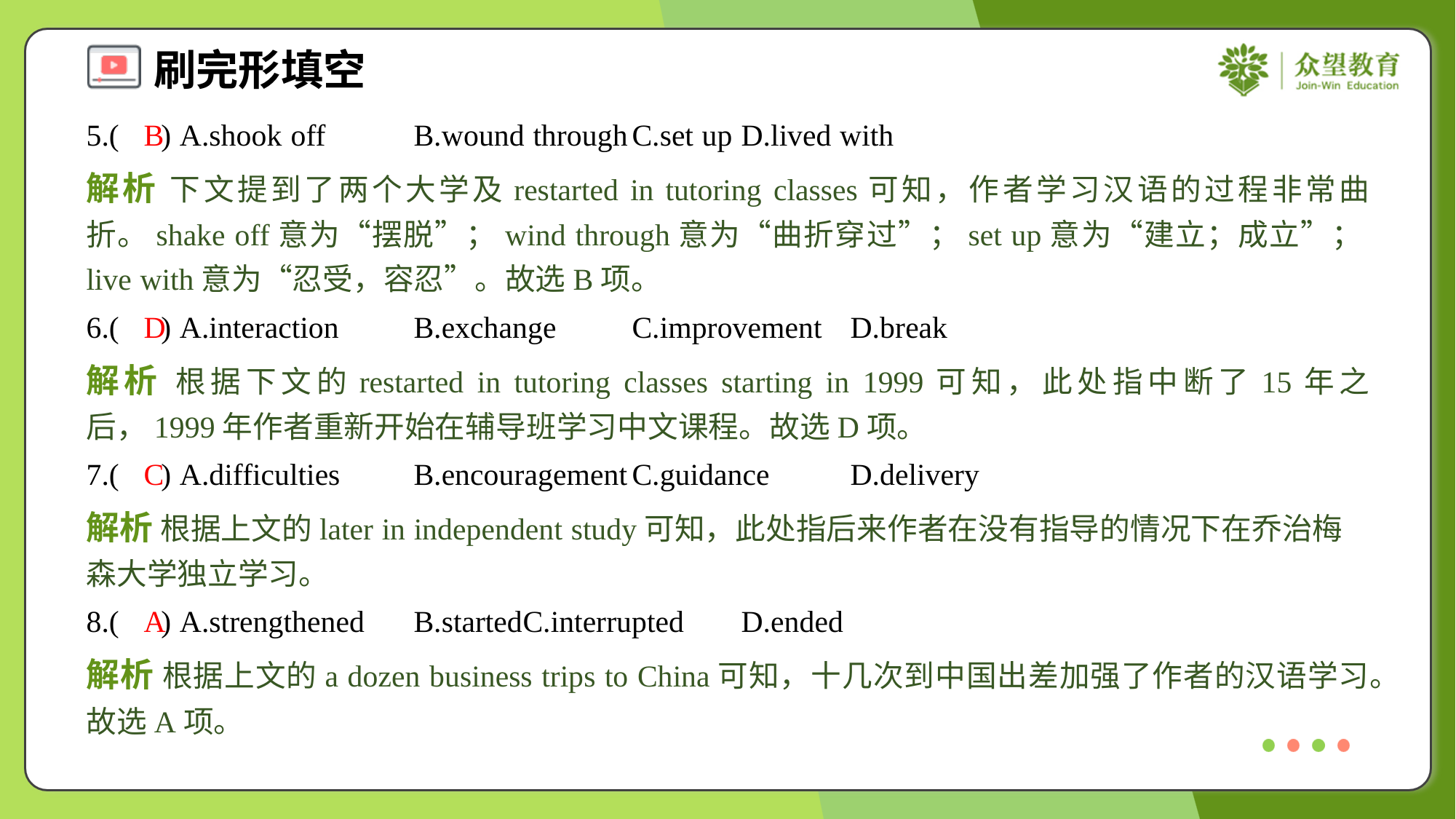

5.(     ) A.shook off	B.wound through	C.set up	D.lived with
B
解析 下文提到了两个大学及restarted in tutoring classes可知，作者学习汉语的过程非常曲折。shake off意为“摆脱”；wind through意为“曲折穿过”；set up意为“建立；成立”；live with意为“忍受，容忍”。故选B项。
6.(     ) A.interaction	B.exchange	C.improvement	D.break
D
解析 根据下文的restarted in tutoring classes starting in 1999可知，此处指中断了15年之后，1999年作者重新开始在辅导班学习中文课程。故选D项。
7.(     ) A.difficulties	B.encouragement	C.guidance	D.delivery
C
解析 根据上文的later in independent study可知，此处指后来作者在没有指导的情况下在乔治梅森大学独立学习。
8.(     ) A.strengthened	B.started	C.interrupted	D.ended
A
解析 根据上文的a dozen business trips to China可知，十几次到中国出差加强了作者的汉语学习。故选A项。